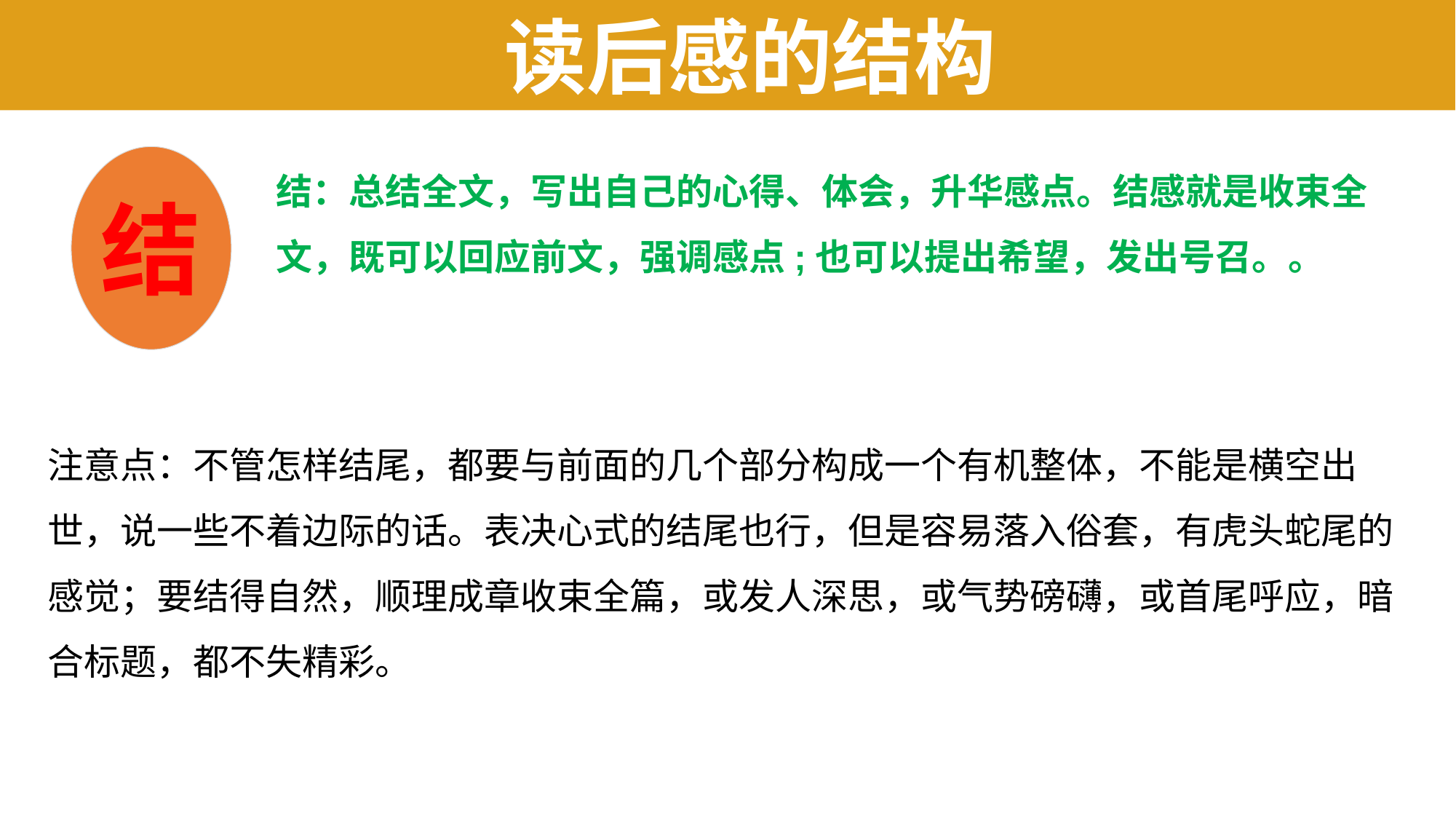

读后感的结构
结：总结全文，写出自己的心得、体会，升华感点。结感就是收束全文，既可以回应前文，强调感点;也可以提出希望，发出号召。。

结
注意点：不管怎样结尾，都要与前面的几个部分构成一个有机整体，不能是横空出世，说一些不着边际的话。表决心式的结尾也行，但是容易落入俗套，有虎头蛇尾的感觉；要结得自然，顺理成章收束全篇，或发人深思，或气势磅礴，或首尾呼应，暗合标题，都不失精彩。